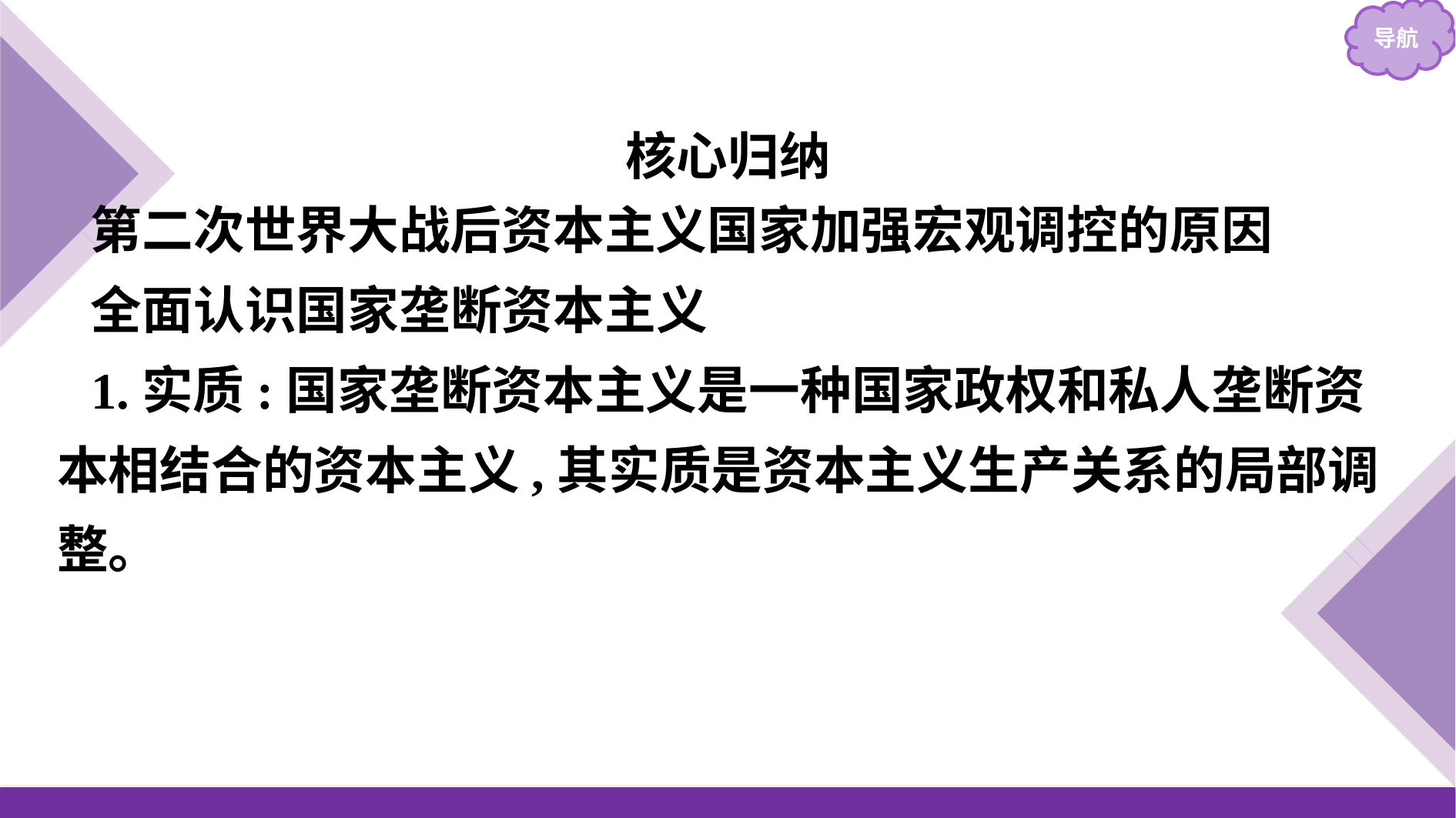

核心归纳
第二次世界大战后资本主义国家加强宏观调控的原因
全面认识国家垄断资本主义
1.实质:国家垄断资本主义是一种国家政权和私人垄断资本相结合的资本主义,其实质是资本主义生产关系的局部调整。